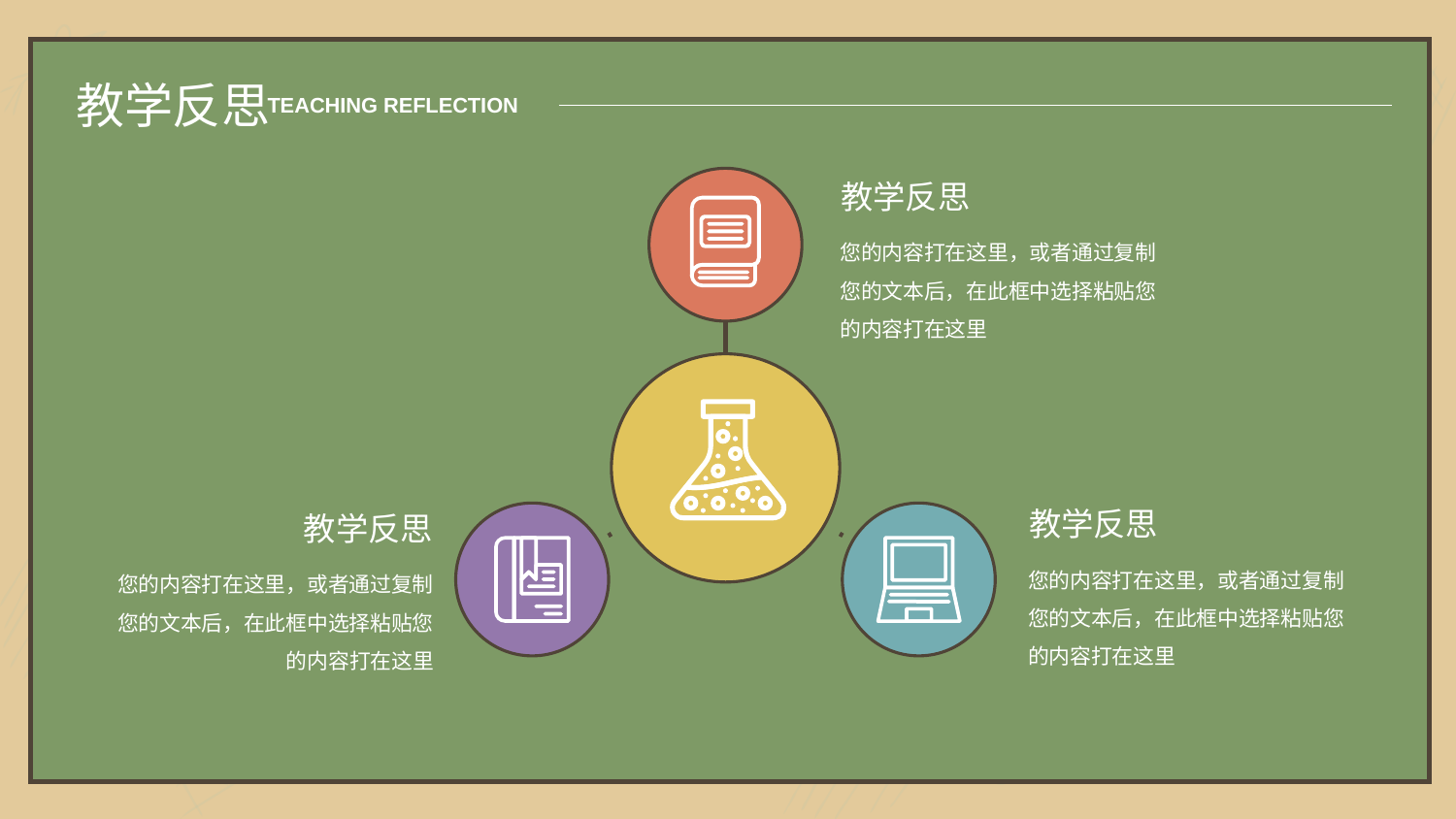

教学反思
TEACHING REFLECTION

教学反思

您的内容打在这里，或者通过复制您的文本后，在此框中选择粘贴您的内容打在这里

教学反思
教学反思

您的内容打在这里，或者通过复制您的文本后，在此框中选择粘贴您的内容打在这里
您的内容打在这里，或者通过复制您的文本后，在此框中选择粘贴您的内容打在这里